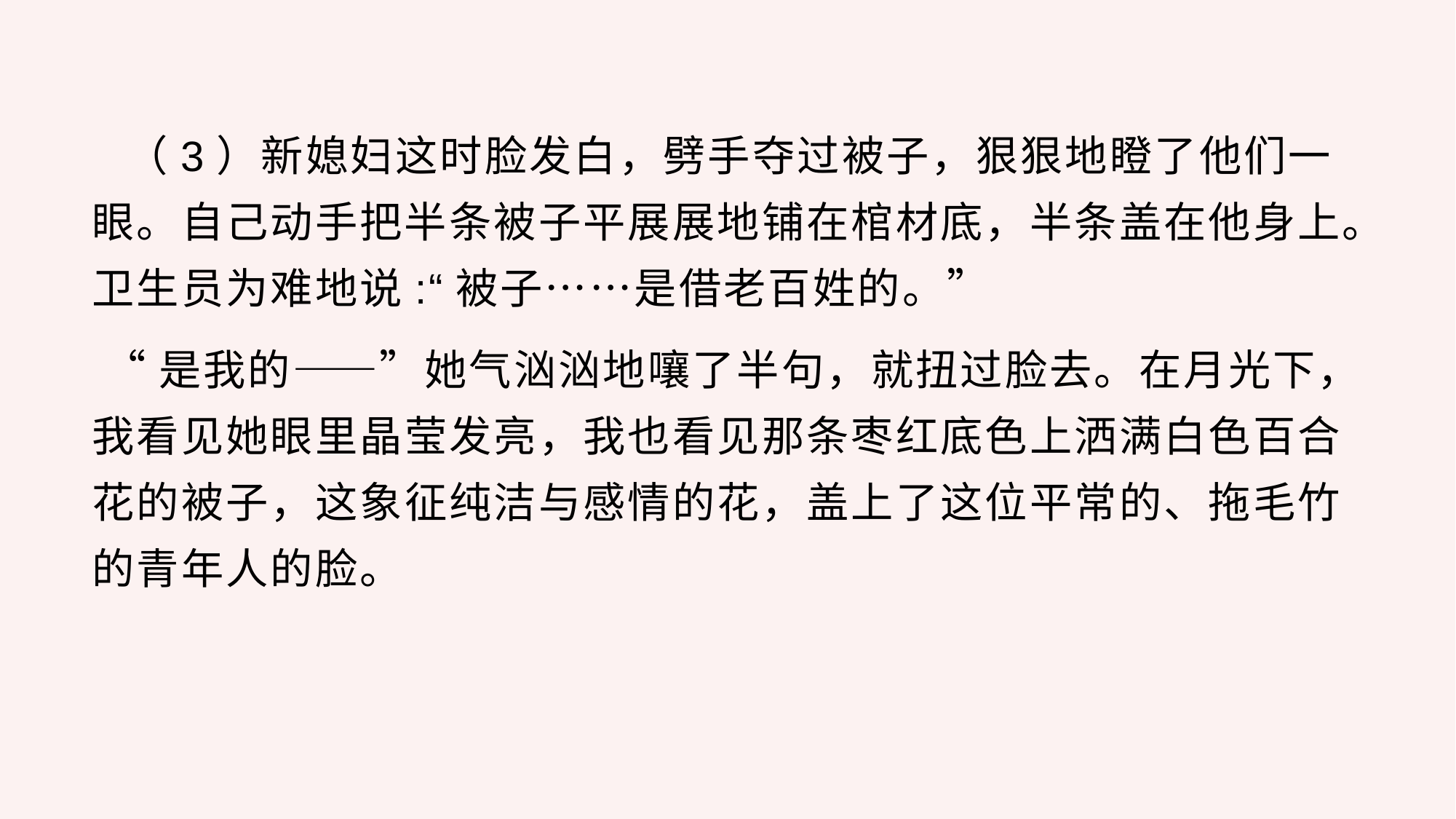

（3）新媳妇这时脸发白，劈手夺过被子，狠狠地瞪了他们一眼。自己动手把半条被子平展展地铺在棺材底，半条盖在他身上。卫生员为难地说:“被子……是借老百姓的。”
 “是我的——”她气汹汹地嚷了半句，就扭过脸去。在月光下，我看见她眼里晶莹发亮，我也看见那条枣红底色上洒满白色百合花的被子，这象征纯洁与感情的花，盖上了这位平常的、拖毛竹的青年人的脸。